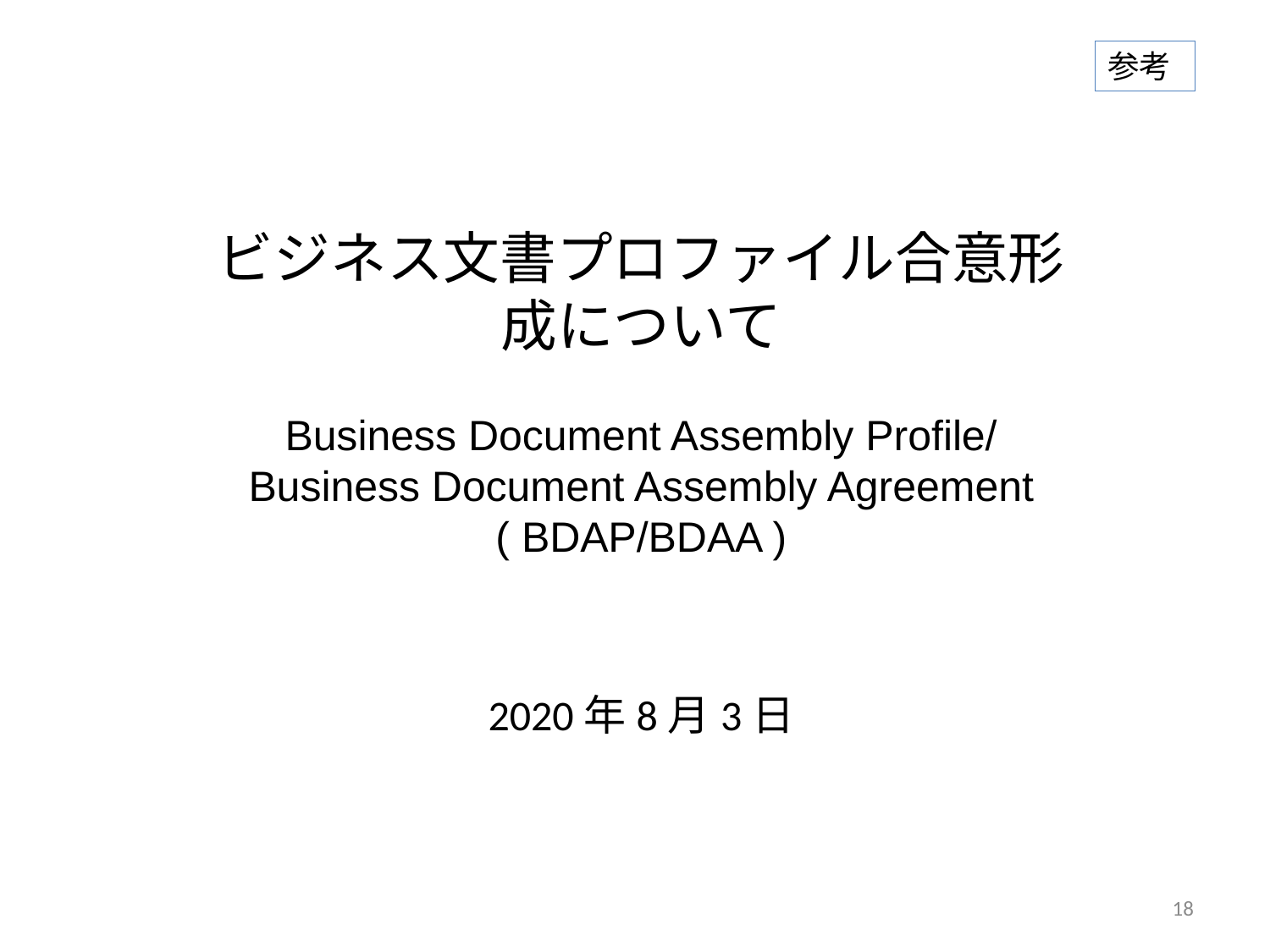

参考
ビジネス文書プロファイル合意形成について

Business Document Assembly Profile/
Business Document Assembly Agreement
( BDAP/BDAA )
2020年8月3日
18